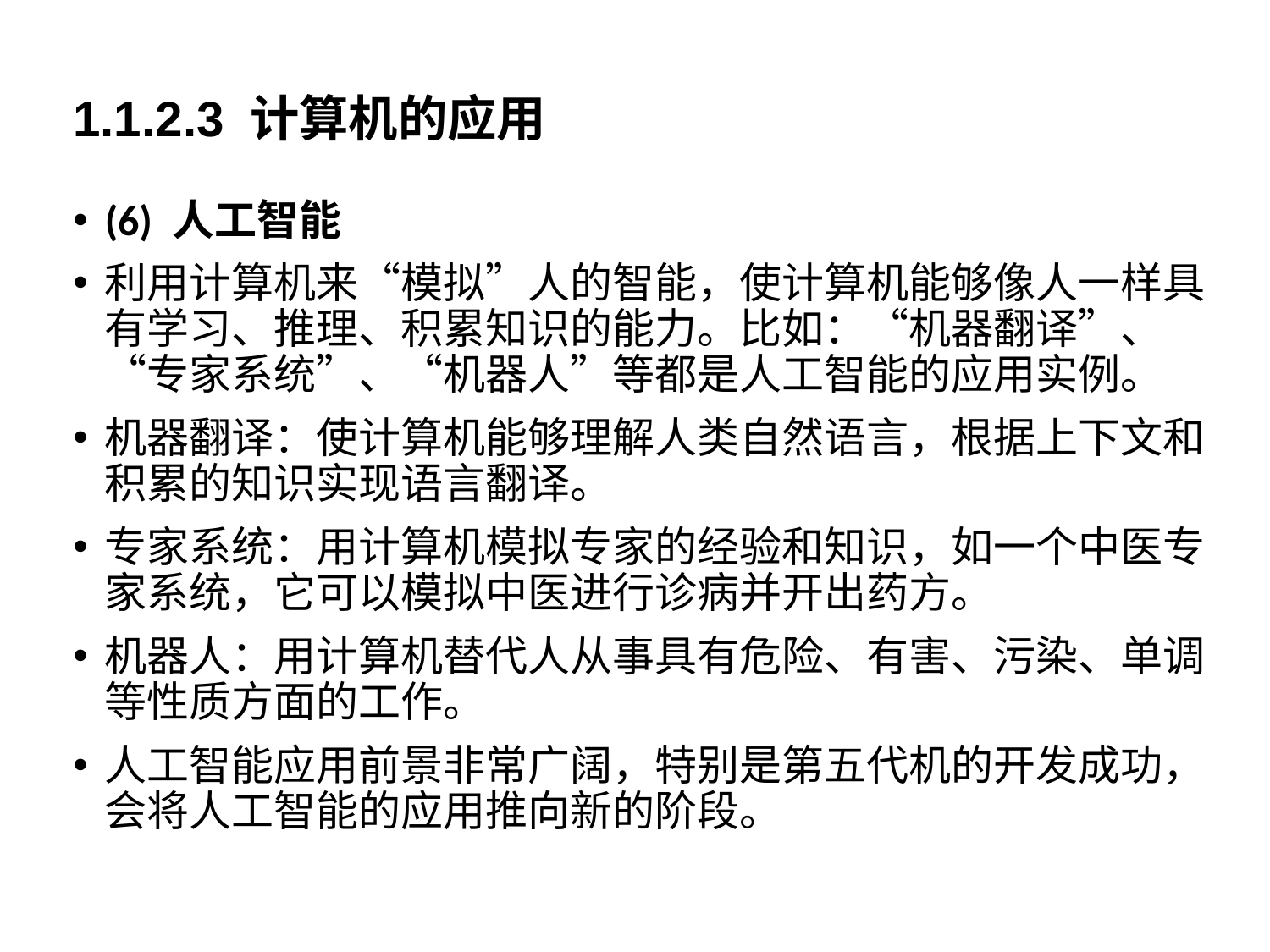

# 1.1.2.3 计算机的应用
(6) 人工智能
利用计算机来“模拟”人的智能，使计算机能够像人一样具有学习、推理、积累知识的能力。比如：“机器翻译”、“专家系统”、“机器人”等都是人工智能的应用实例。
机器翻译：使计算机能够理解人类自然语言，根据上下文和积累的知识实现语言翻译。
专家系统：用计算机模拟专家的经验和知识，如一个中医专家系统，它可以模拟中医进行诊病并开出药方。
机器人：用计算机替代人从事具有危险、有害、污染、单调等性质方面的工作。
人工智能应用前景非常广阔，特别是第五代机的开发成功，会将人工智能的应用推向新的阶段。